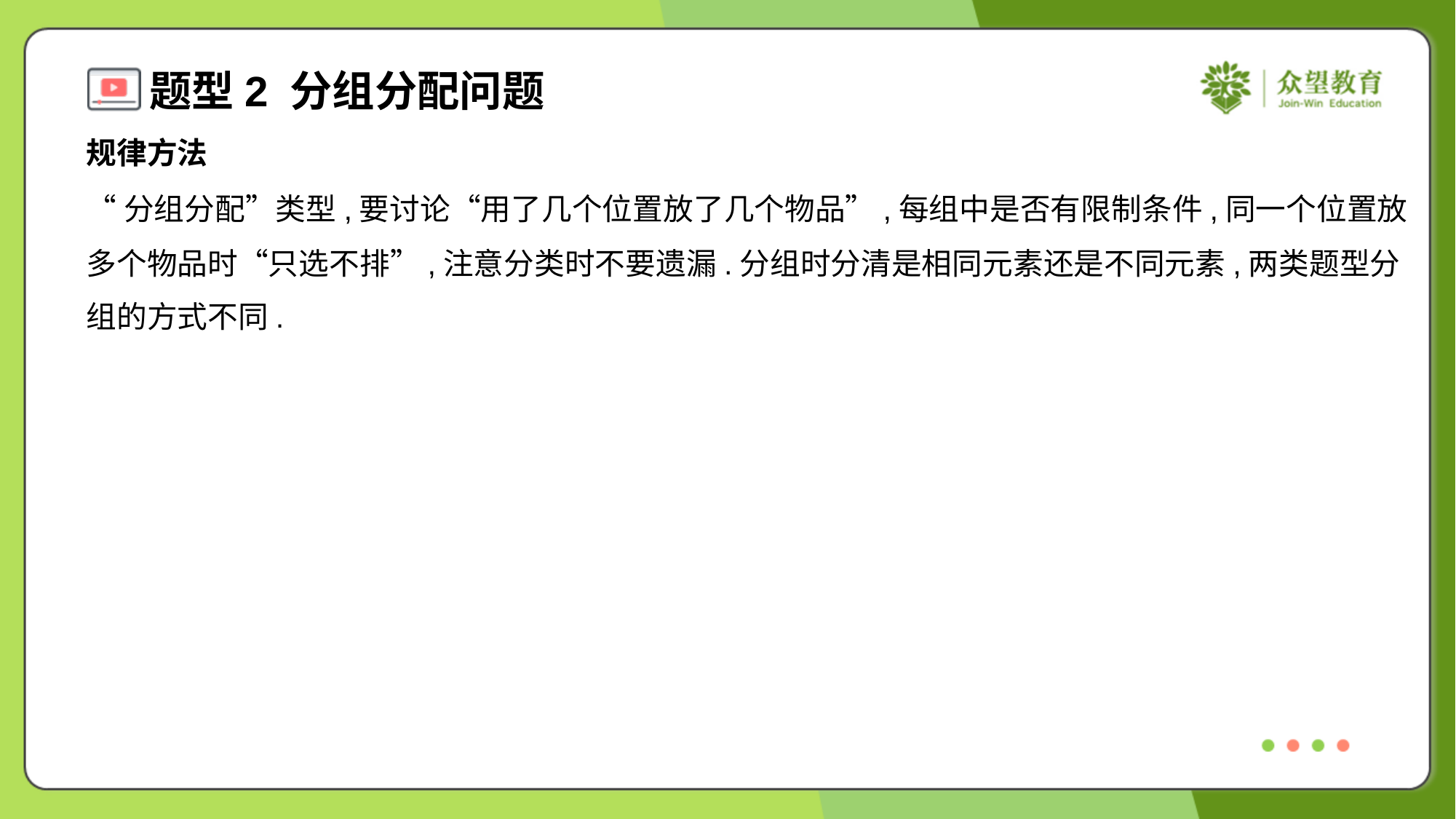

规律方法
“分组分配”类型,要讨论“用了几个位置放了几个物品”,每组中是否有限制条件,同一个位置放
多个物品时“只选不排”,注意分类时不要遗漏.分组时分清是相同元素还是不同元素,两类题型分
组的方式不同.